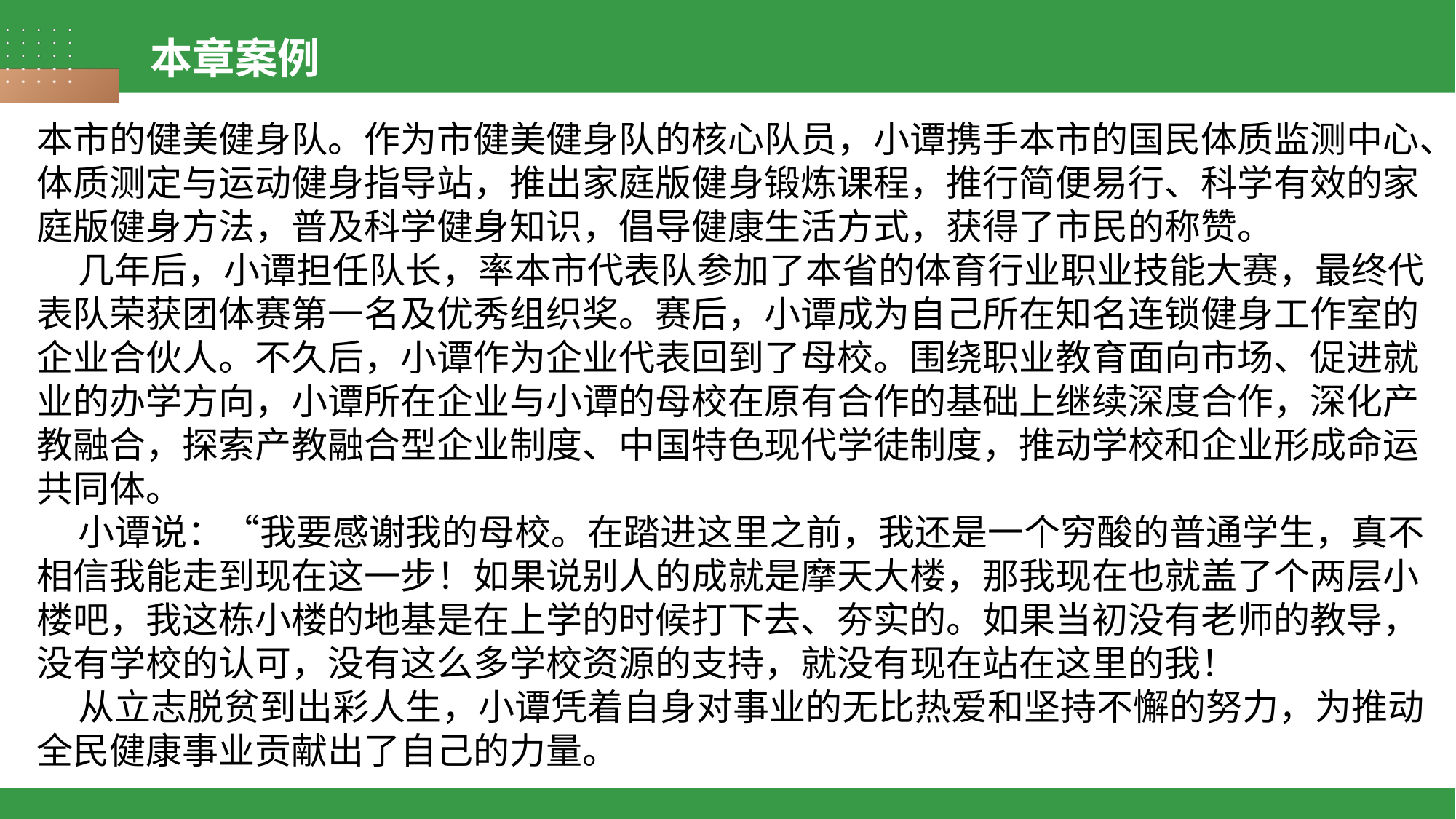

本章案例
本市的健美健身队。作为市健美健身队的核心队员，小谭携手本市的国民体质监测中心、体质测定与运动健身指导站，推出家庭版健身锻炼课程，推行简便易行、科学有效的家庭版健身方法，普及科学健身知识，倡导健康生活方式，获得了市民的称赞。
    几年后，小谭担任队长，率本市代表队参加了本省的体育行业职业技能大赛，最终代表队荣获团体赛第一名及优秀组织奖。赛后，小谭成为自己所在知名连锁健身工作室的企业合伙人。不久后，小谭作为企业代表回到了母校。围绕职业教育面向市场、促进就业的办学方向，小谭所在企业与小谭的母校在原有合作的基础上继续深度合作，深化产教融合，探索产教融合型企业制度、中国特色现代学徒制度，推动学校和企业形成命运共同体。
    小谭说：“我要感谢我的母校。在踏进这里之前，我还是一个穷酸的普通学生，真不相信我能走到现在这一步！如果说别人的成就是摩天大楼，那我现在也就盖了个两层小楼吧，我这栋小楼的地基是在上学的时候打下去、夯实的。如果当初没有老师的教导，没有学校的认可，没有这么多学校资源的支持，就没有现在站在这里的我！
    从立志脱贫到出彩人生，小谭凭着自身对事业的无比热爱和坚持不懈的努力，为推动全民健康事业贡献出了自己的力量。